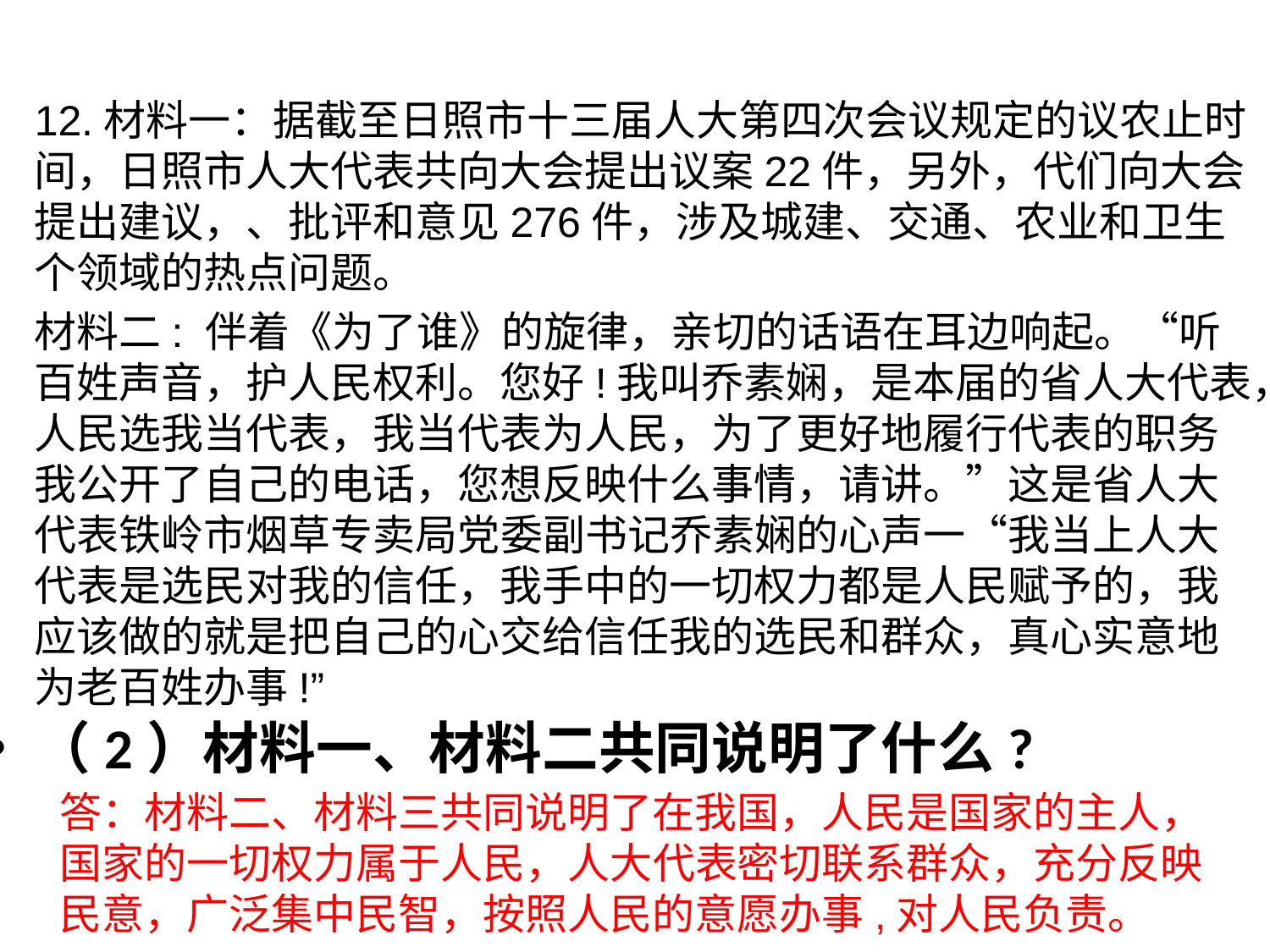

12.材料一：据截至日照市十三届人大第四次会议规定的议农止时间，日照市人大代表共向大会提出议案22件，另外，代们向大会提出建议，、批评和意见276件，涉及城建、交通、农业和卫生个领域的热点问题。
材料二: 伴着《为了谁》的旋律，亲切的话语在耳边响起。“听百姓声音，护人民权利。您好!我叫乔素娴，是本届的省人大代表，人民选我当代表，我当代表为人民，为了更好地履行代表的职务我公开了自己的电话，您想反映什么事情，请讲。”这是省人大代表铁岭市烟草专卖局党委副书记乔素娴的心声一“我当上人大代表是选民对我的信任，我手中的一切权力都是人民赋予的，我应该做的就是把自己的心交给信任我的选民和群众，真心实意地为老百姓办事!”
（2）材料一、材料二共同说明了什么?
答：材料二、材料三共同说明了在我国，人民是国家的主人，国家的一切权力属于人民，人大代表密切联系群众，充分反映民意，广泛集中民智，按照人民的意愿办事,对人民负责。